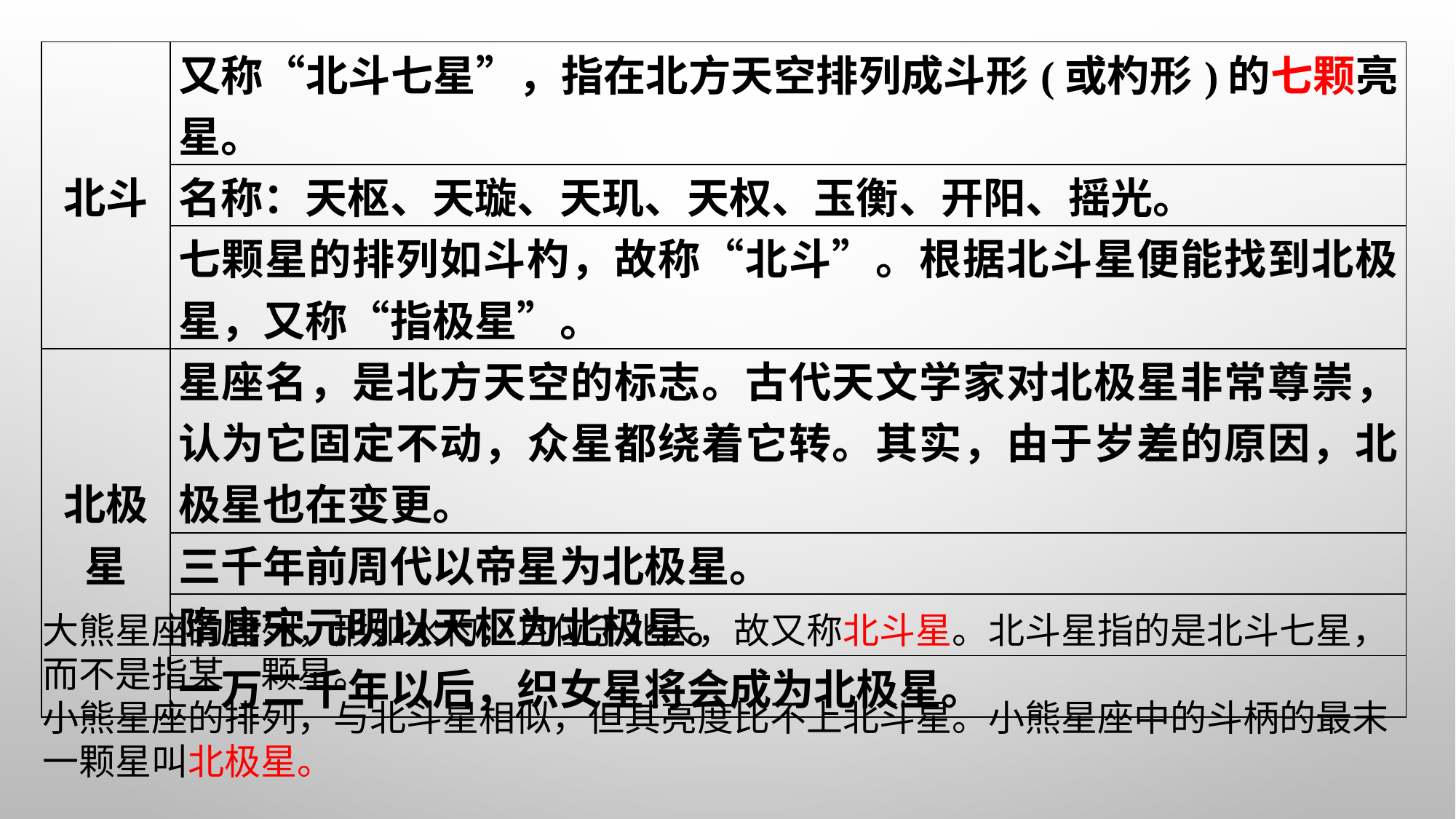

| 北斗 | 又称“北斗七星”，指在北方天空排列成斗形(或杓形)的七颗亮星。 |
| --- | --- |
|  | 名称：天枢、天璇、天玑、天权、玉衡、开阳、摇光。 |
|  | 七颗星的排列如斗杓，故称“北斗”。根据北斗星便能找到北极星，又称“指极星”。 |
| 北极星 | 星座名，是北方天空的标志。古代天文学家对北极星非常尊崇，认为它固定不动，众星都绕着它转。其实，由于岁差的原因，北极星也在变更。 |
|  | 三千年前周代以帝星为北极星。 |
|  | 隋唐宋元明以天枢为北极星。 |
|  | 一万二千年以后，织女星将会成为北极星。 |
大熊星座的排列，形如水杓，且位于北天，故又称北斗星。北斗星指的是北斗七星，而不是指某一颗星。
小熊星座的排列，与北斗星相似，但其亮度比不上北斗星。小熊星座中的斗柄的最末一颗星叫北极星。